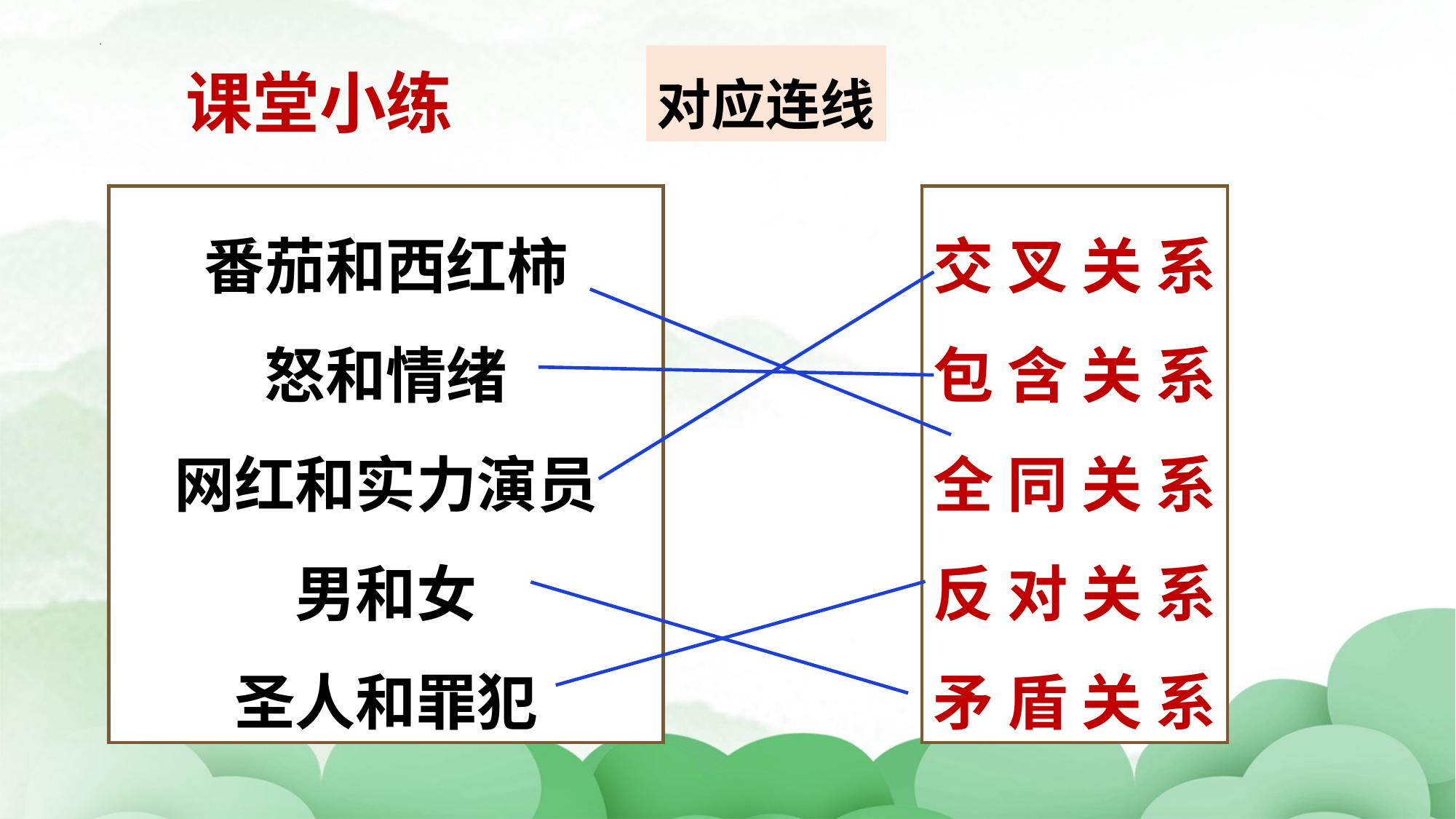

对应连线
课堂小练
番茄和西红柿
怒和情绪
网红和实力演员
男和女
圣人和罪犯
交 叉 关 系
包 含 关 系
全 同 关 系
反 对 关 系
矛 盾 关 系